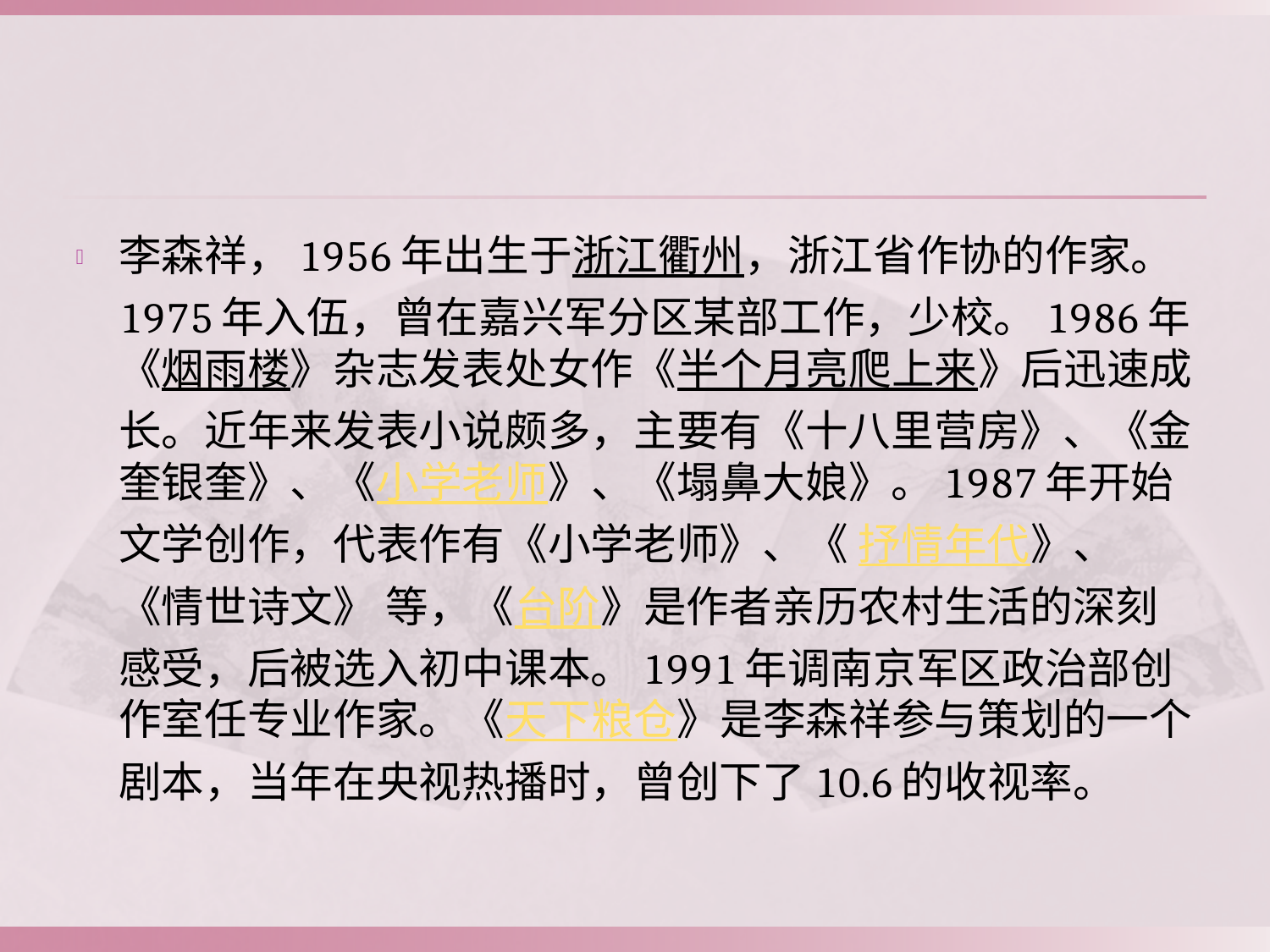

#
李森祥，1956年出生于浙江衢州，浙江省作协的作家。1975年入伍，曾在嘉兴军分区某部工作，少校。1986年《烟雨楼》杂志发表处女作《半个月亮爬上来》后迅速成长。近年来发表小说颇多，主要有《十八里营房》、《金奎银奎》、《小学老师》、《塌鼻大娘》。1987年开始文学创作，代表作有《小学老师》、《 抒情年代》、《情世诗文》 等，《台阶》是作者亲历农村生活的深刻感受，后被选入初中课本。1991年调南京军区政治部创作室任专业作家。《天下粮仓》是李森祥参与策划的一个剧本，当年在央视热播时，曾创下了10.6的收视率。